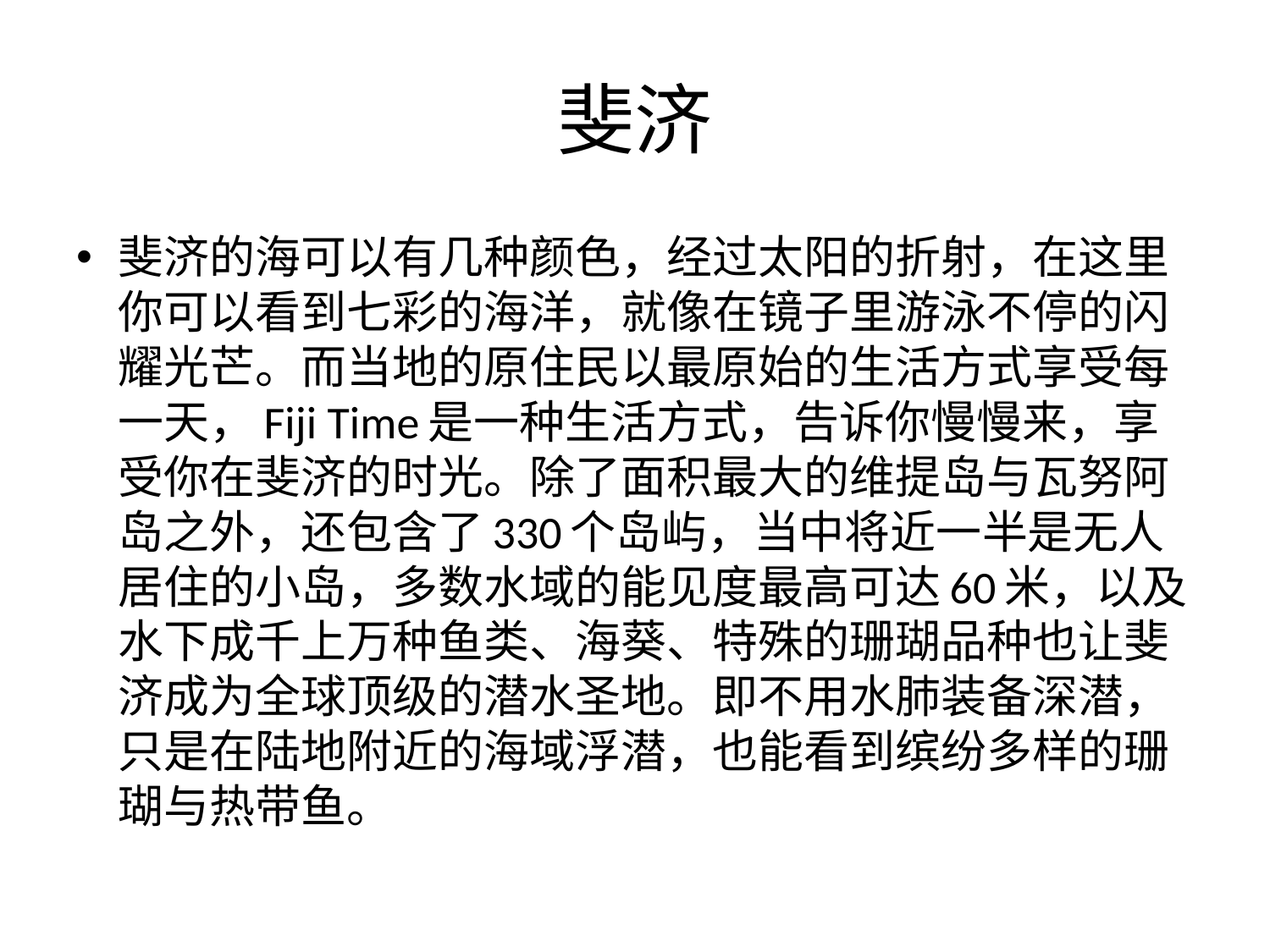

# 斐济
斐济的海可以有几种颜色，经过太阳的折射，在这里你可以看到七彩的海洋，就像在镜子里游泳不停的闪耀光芒。而当地的原住民以最原始的生活方式享受每一天，Fiji Time是一种生活方式，告诉你慢慢来，享受你在斐济的时光。除了面积最大的维提岛与瓦努阿岛之外，还包含了330个岛屿，当中将近一半是无人居住的小岛，多数水域的能见度最高可达60米，以及水下成千上万种鱼类、海葵、特殊的珊瑚品种也让斐济成为全球顶级的潜水圣地。即不用水肺装备深潜，只是在陆地附近的海域浮潜，也能看到缤纷多样的珊瑚与热带鱼。